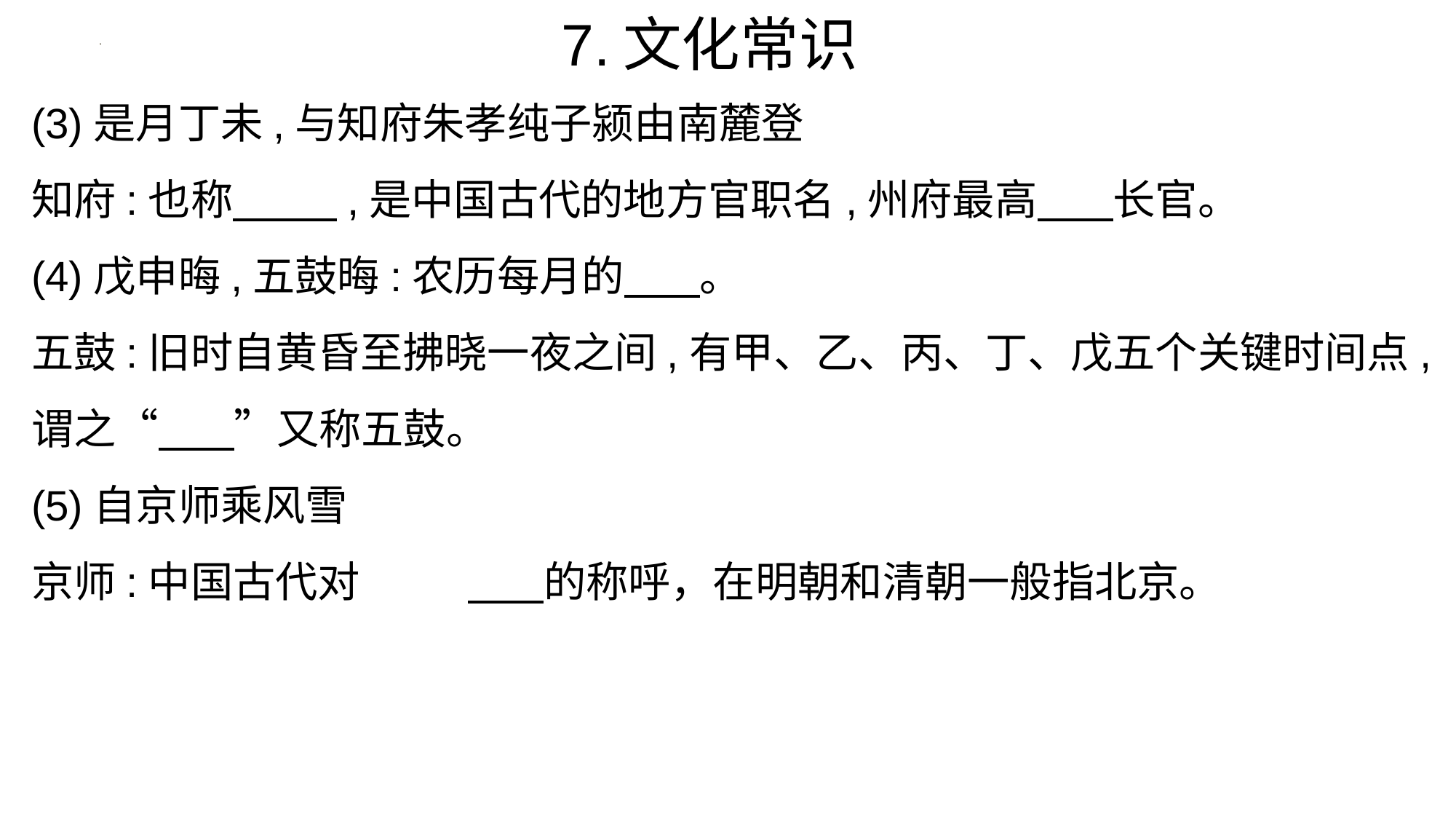

7.文化常识
(3)是月丁未,与知府朱孝纯子颍由南麓登
知府:也称           ,是中国古代的地方官职名,州府最高        长官。
(4)戊申晦,五鼓晦:农历每月的        。
五鼓:旧时自黄昏至拂晓一夜之间,有甲、乙、丙、丁、戊五个关键时间点,谓之“        ”又称五鼓。
(5)自京师乘风雪
京师:中国古代对	        的称呼，在明朝和清朝一般指北京。